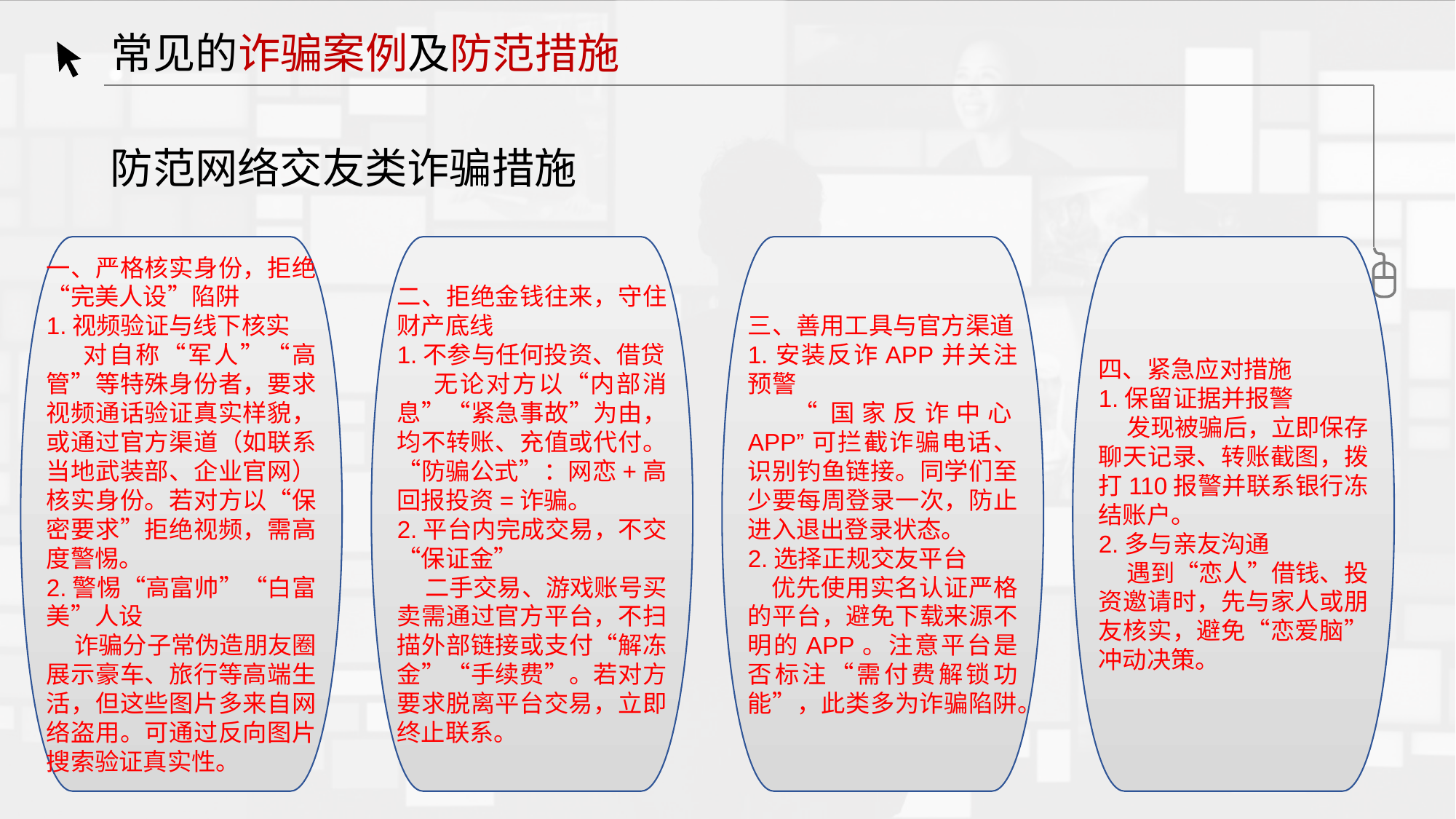

常见的诈骗案例及防范措施
防范网络交友类诈骗措施
一、严格核实身份，拒绝“完美人设”陷阱
1.视频验证与线下核实
    对自称“军人”“高管”等特殊身份者，要求视频通话验证真实样貌，或通过官方渠道（如联系当地武装部、企业官网）核实身份。若对方以“保密要求”拒绝视频，需高度警惕。
2.警惕“高富帅”“白富美”人设
    诈骗分子常伪造朋友圈展示豪车、旅行等高端生活，但这些图片多来自网络盗用。可通过反向图片搜索验证真实性。
二、拒绝金钱往来，守住财产底线
1.不参与任何投资、借贷
    无论对方以“内部消息”“紧急事故”为由，均不转账、充值或代付。“防骗公式”：网恋+高回报投资=诈骗。
2.平台内完成交易，不交“保证金”
    二手交易、游戏账号买卖需通过官方平台，不扫描外部链接或支付“解冻金”“手续费”。若对方要求脱离平台交易，立即终止联系。
三、善用工具与官方渠道1.安装反诈APP并关注预警
   “国家反诈中心APP”可拦截诈骗电话、识别钓鱼链接。同学们至少要每周登录一次，防止进入退出登录状态。
2.选择正规交友平台
   优先使用实名认证严格的平台，避免下载来源不明的APP。注意平台是否标注“需付费解锁功能”，此类多为诈骗陷阱。
四、紧急应对措施
1.保留证据并报警
    发现被骗后，立即保存聊天记录、转账截图，拨打110报警并联系银行冻结账户。
2.多与亲友沟通
    遇到“恋人”借钱、投资邀请时，先与家人或朋友核实，避免“恋爱脑”冲动决策。